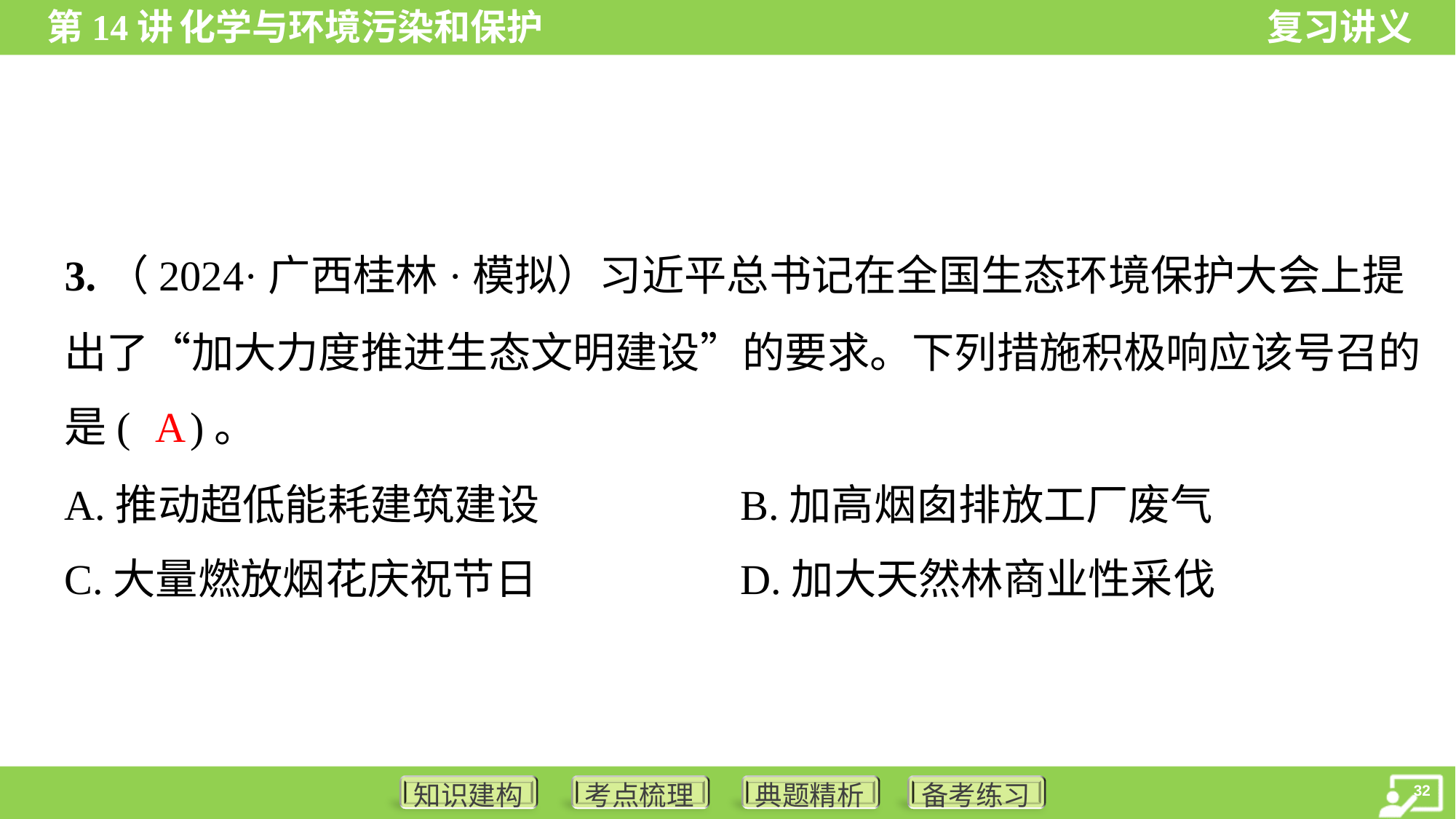

3.（2024·广西桂林·模拟）习近平总书记在全国生态环境保护大会上提
出了“加大力度推进生态文明建设”的要求。下列措施积极响应该号召的
是(     )。
A
A.推动超低能耗建筑建设	B.加高烟囱排放工厂废气
C.大量燃放烟花庆祝节日	D.加大天然林商业性采伐